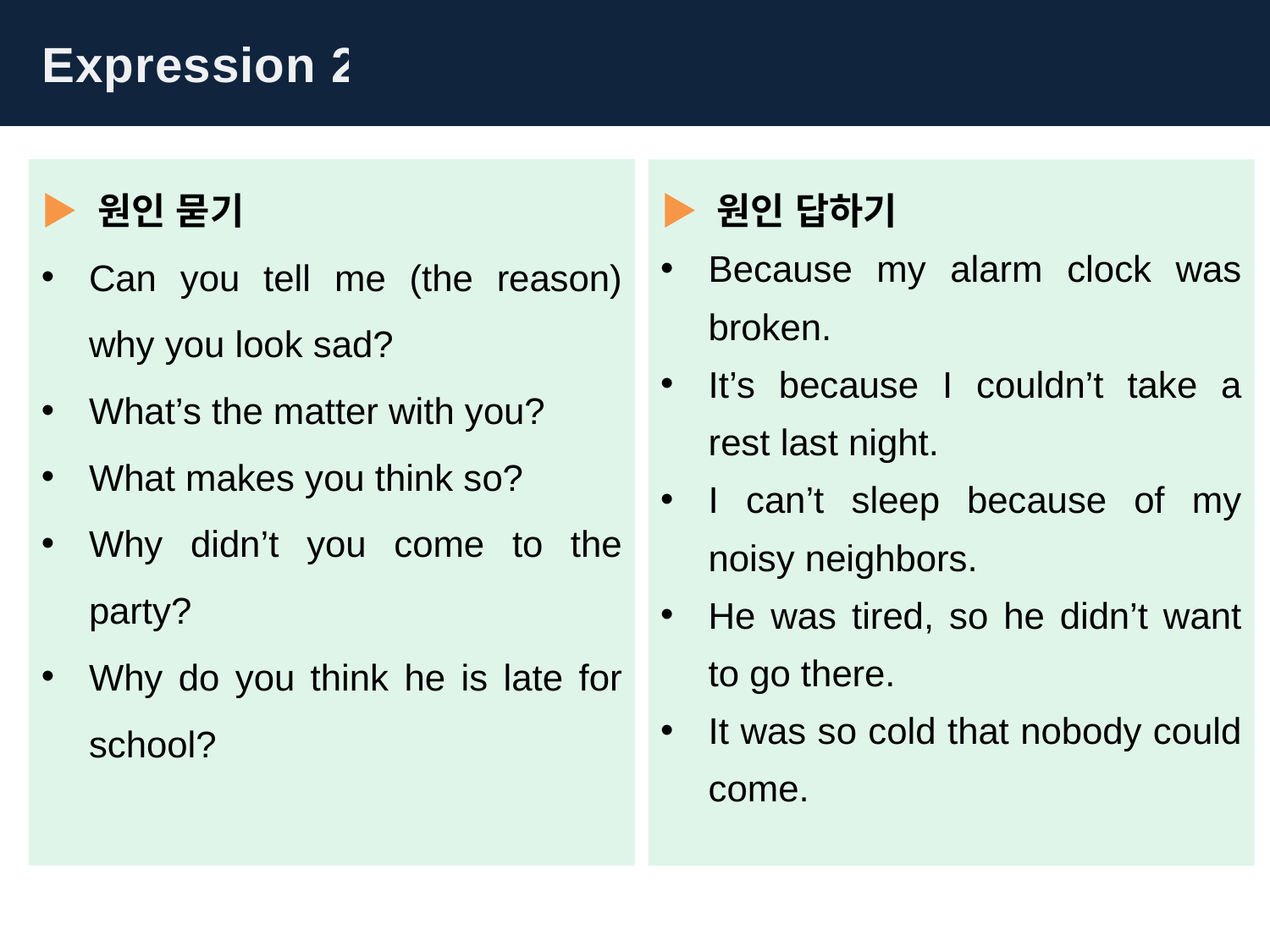

Expression 2
▶ 원인 묻기
Can you tell me (the reason) why you look sad?
What’s the matter with you?
What makes you think so?
Why didn’t you come to the party?
Why do you think he is late for school?
▶ 원인 답하기
Because my alarm clock was broken.
It’s because I couldn’t take a rest last night.
I can’t sleep because of my noisy neighbors.
He was tired, so he didn’t want to go there.
It was so cold that nobody could come.